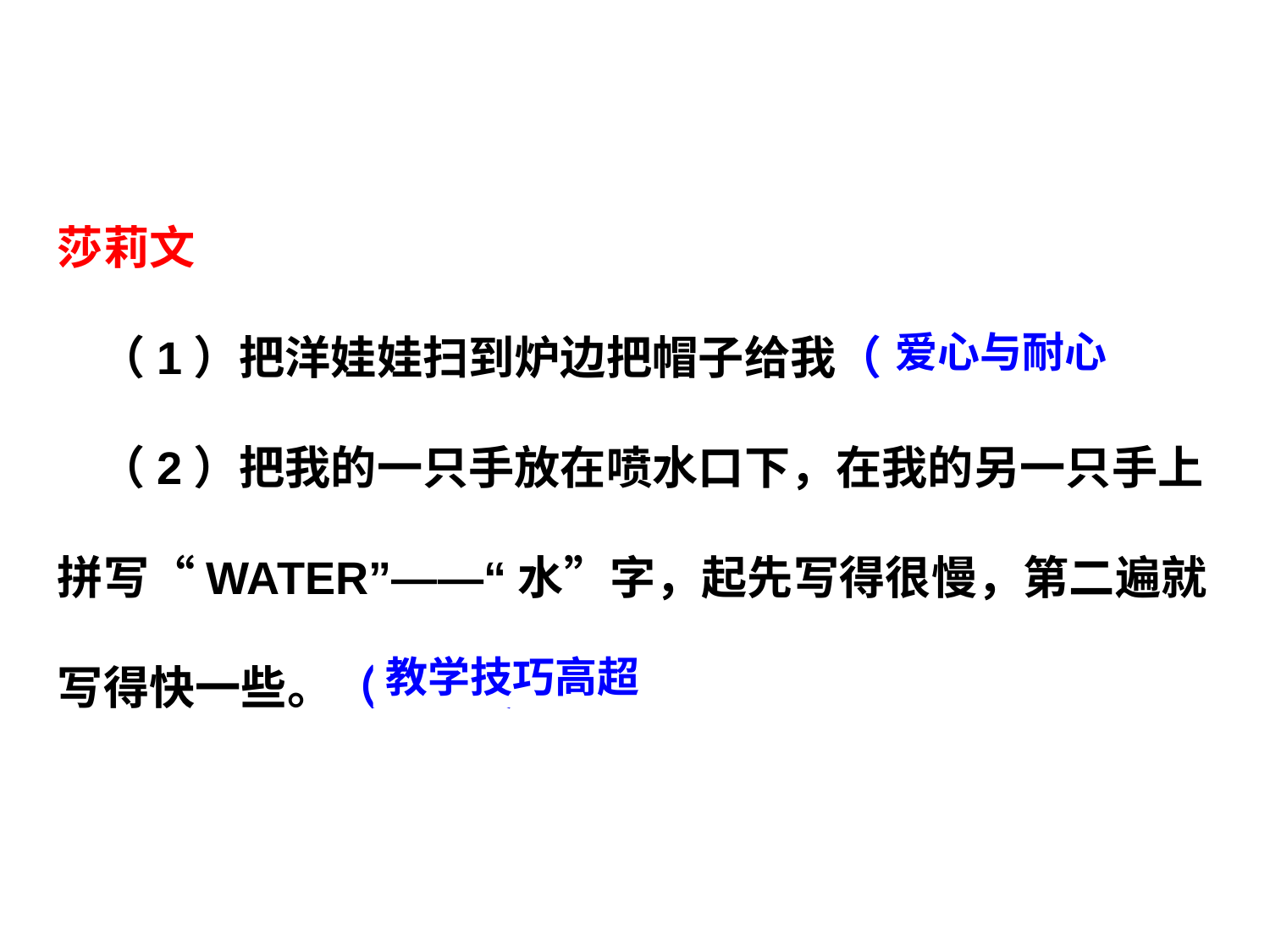

莎莉文
   （1）把洋娃娃扫到炉边把帽子给我（          ）
   （2）把我的一只手放在喷水口下，在我的另一只手上拼写“WATER”——“水”字，起先写得很慢，第二遍就写得快一些。（            ）
爱心与耐心
教学技巧高超